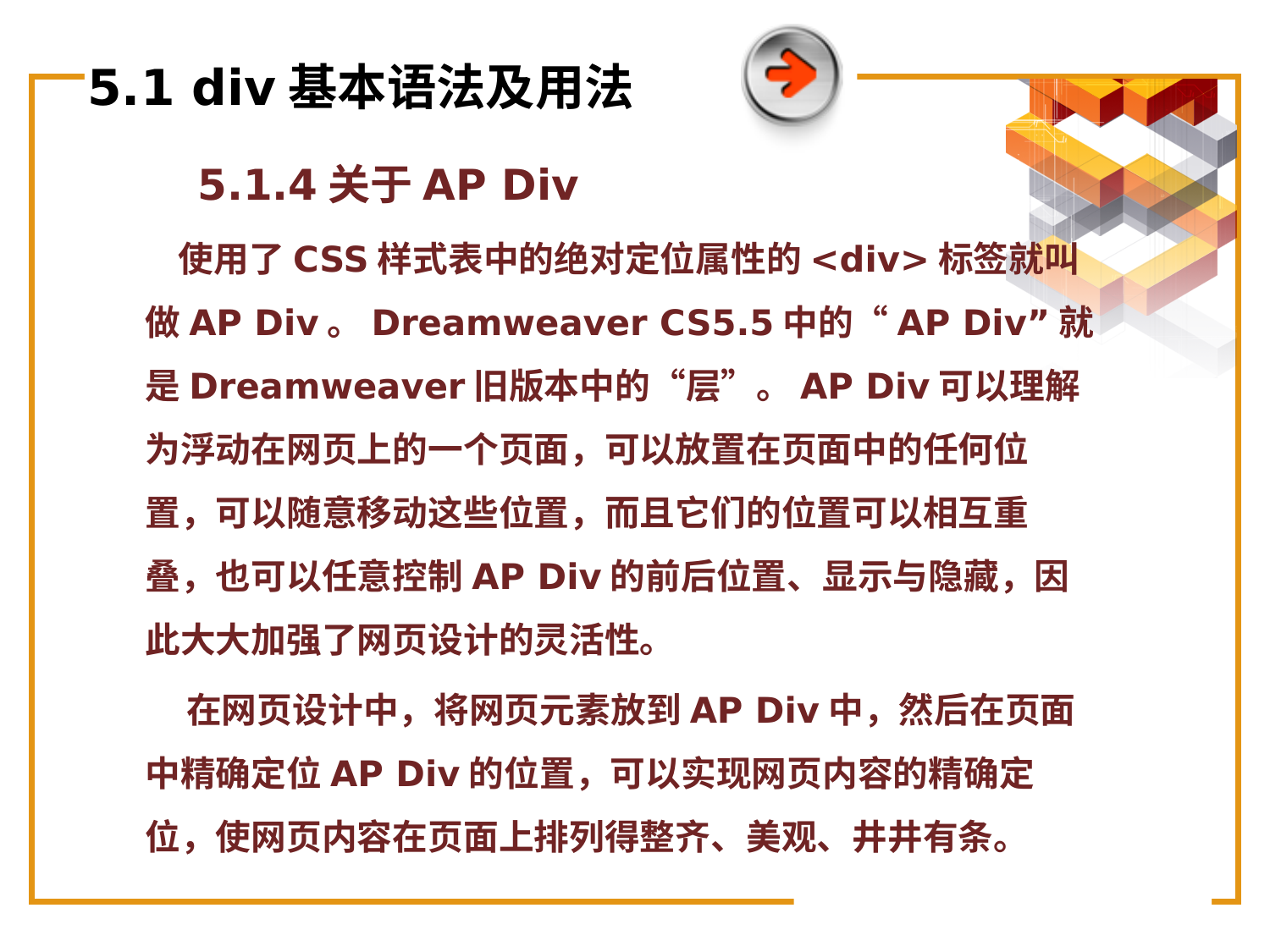

# 5.1 div基本语法及用法
5.1.4关于AP Div
         使用了CSS样式表中的绝对定位属性的<div>标签就叫做AP Div。Dreamweaver CS5.5中的“AP Div”就是Dreamweaver旧版本中的“层”。AP Div可以理解为浮动在网页上的一个页面，可以放置在页面中的任何位置，可以随意移动这些位置，而且它们的位置可以相互重叠，也可以任意控制AP Div的前后位置、显示与隐藏，因此大大加强了网页设计的灵活性。
          在网页设计中，将网页元素放到AP Div中，然后在页面中精确定位AP Div的位置，可以实现网页内容的精确定位，使网页内容在页面上排列得整齐、美观、井井有条。